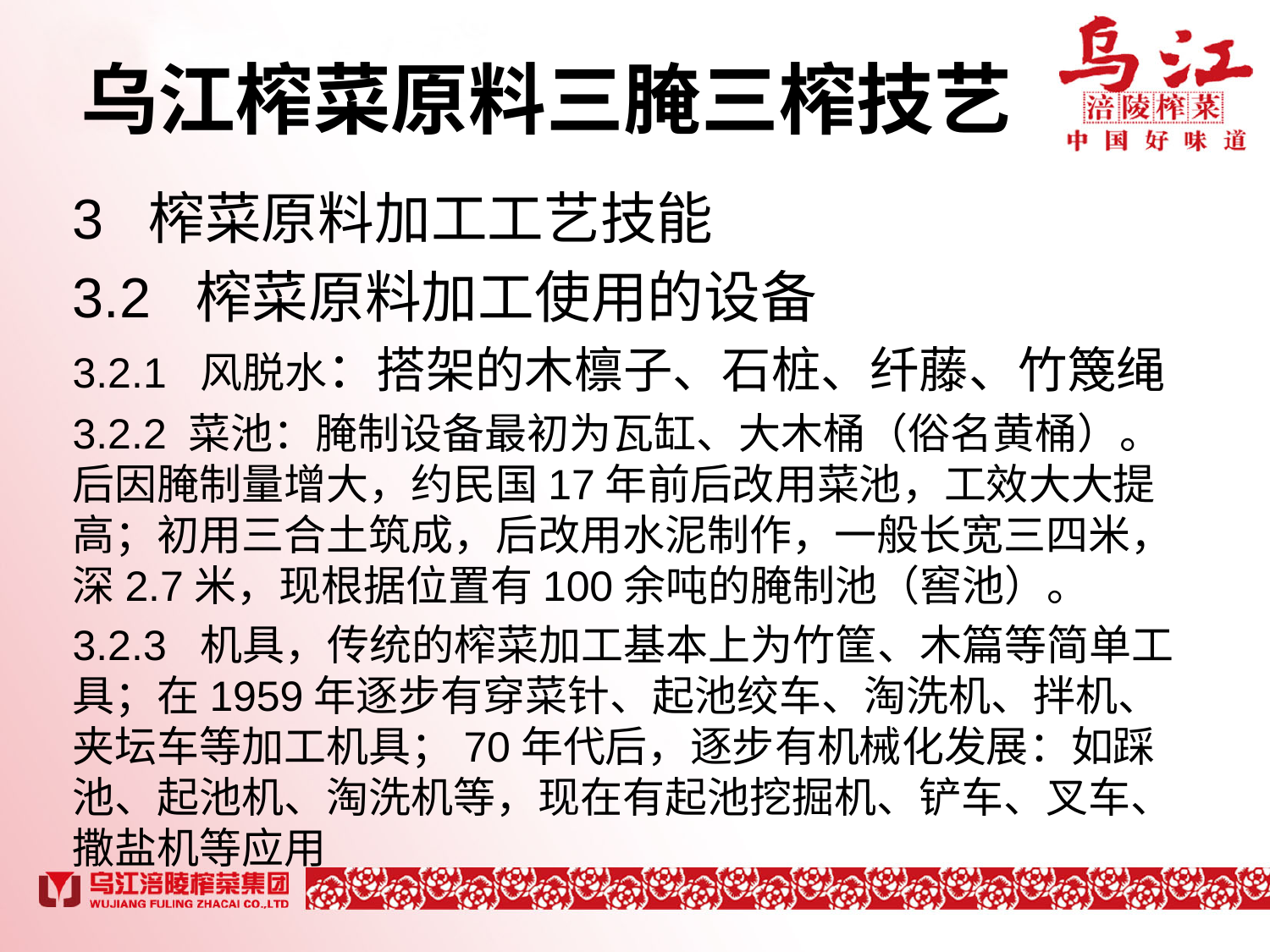

# 乌江榨菜原料三腌三榨技艺
3  榨菜原料加工工艺技能
3.2  榨菜原料加工使用的设备
3.2.1  风脱水：搭架的木檩子、石桩、纤藤、竹篾绳
3.2.2 菜池：腌制设备最初为瓦缸、大木桶（俗名黄桶）。后因腌制量增大，约民国17年前后改用菜池，工效大大提高；初用三合土筑成，后改用水泥制作，一般长宽三四米，深2.7米，现根据位置有100余吨的腌制池（窖池）。
3.2.3  机具，传统的榨菜加工基本上为竹筐、木篇等简单工具；在1959年逐步有穿菜针、起池绞车、淘洗机、拌机、夹坛车等加工机具；70年代后，逐步有机械化发展：如踩池、起池机、淘洗机等，现在有起池挖掘机、铲车、叉车、撒盐机等应用